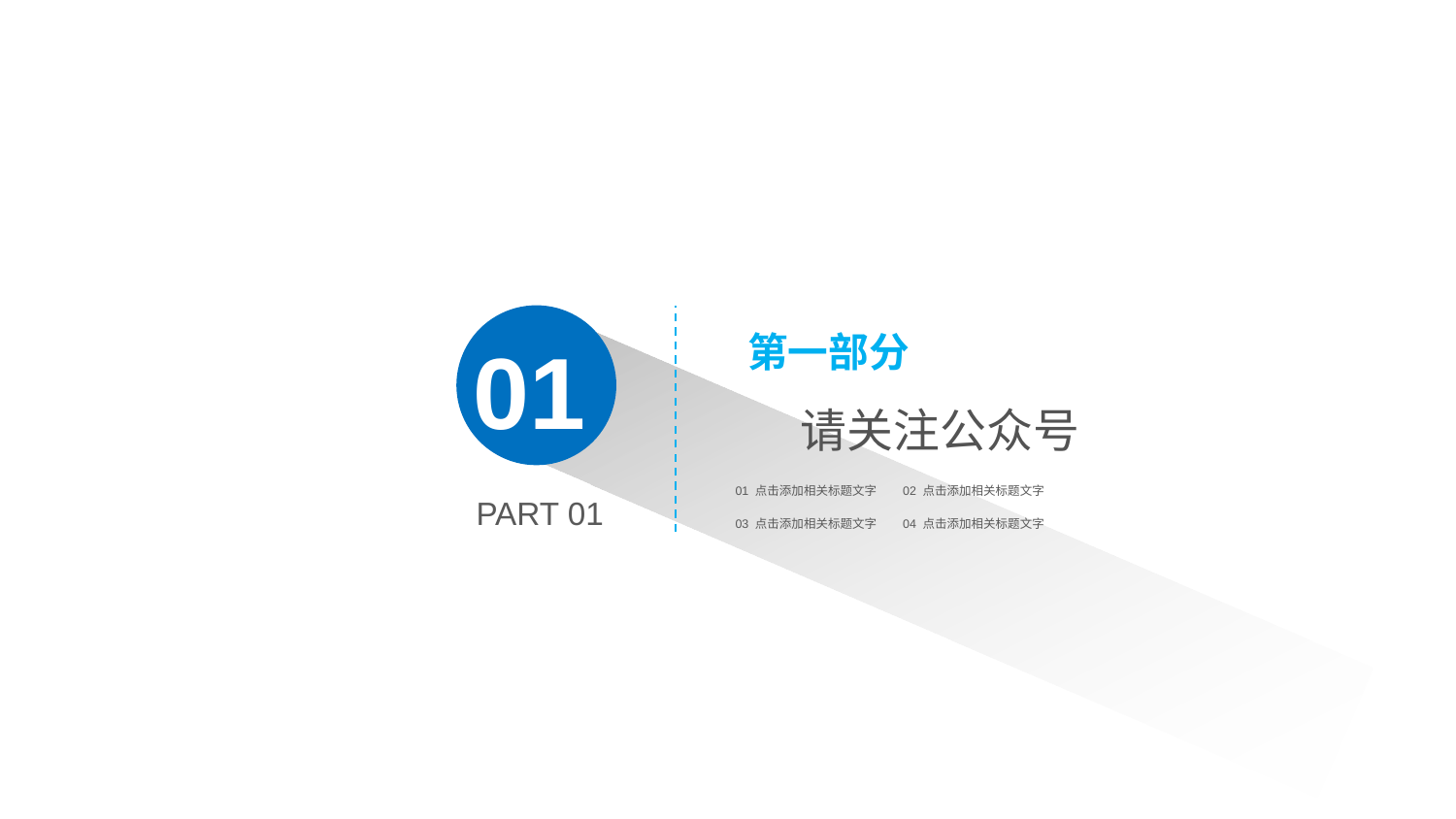

第一部分
   请关注公众号
01
01 点击添加相关标题文字
02 点击添加相关标题文字

PART 01
03 点击添加相关标题文字
04 点击添加相关标题文字